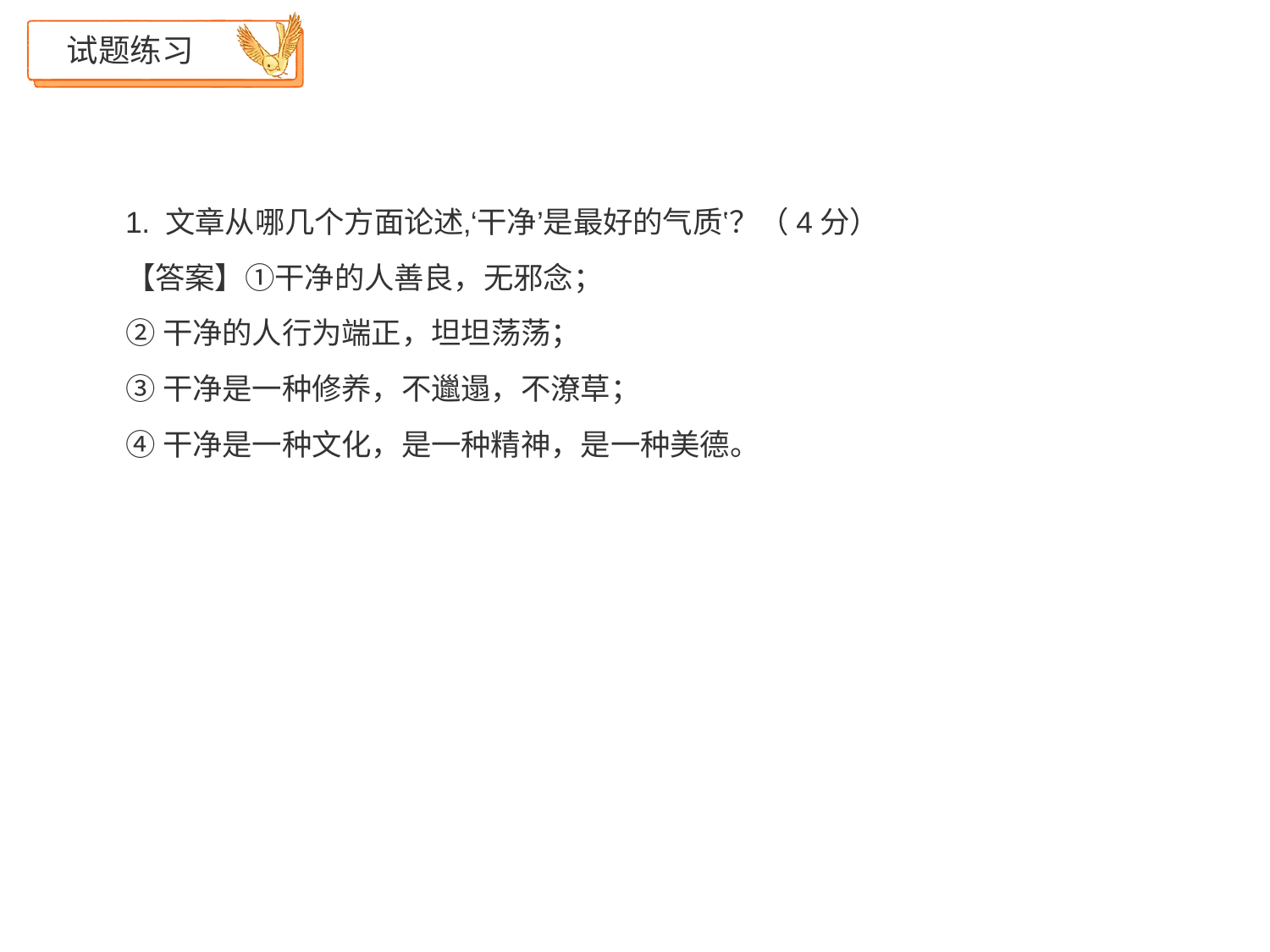

# 试题练习
1. 文章从哪几个方面论述‚‘干净’是最好的气质‛？（4分）
【答案】①干净的人善良，无邪念；
②干净的人行为端正，坦坦荡荡；
③干净是一种修养，不邋遢，不潦草；
④干净是一种文化，是一种精神，是一种美德。